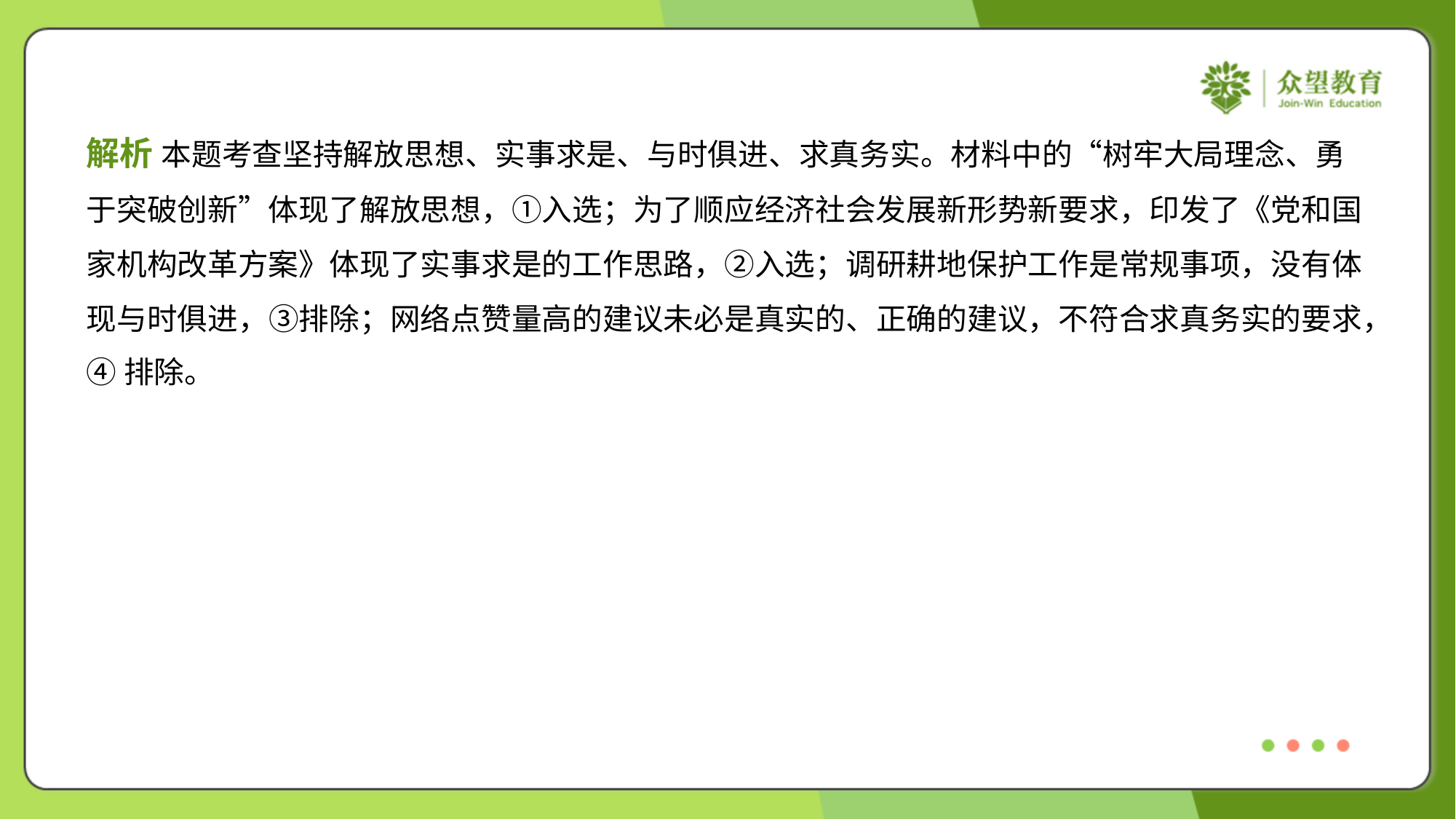

解析 本题考查坚持解放思想、实事求是、与时俱进、求真务实。材料中的“树牢大局理念、勇
于突破创新”体现了解放思想，①入选；为了顺应经济社会发展新形势新要求，印发了《党和国
家机构改革方案》体现了实事求是的工作思路，②入选；调研耕地保护工作是常规事项，没有体
现与时俱进，③排除；网络点赞量高的建议未必是真实的、正确的建议，不符合求真务实的要求，
④排除。